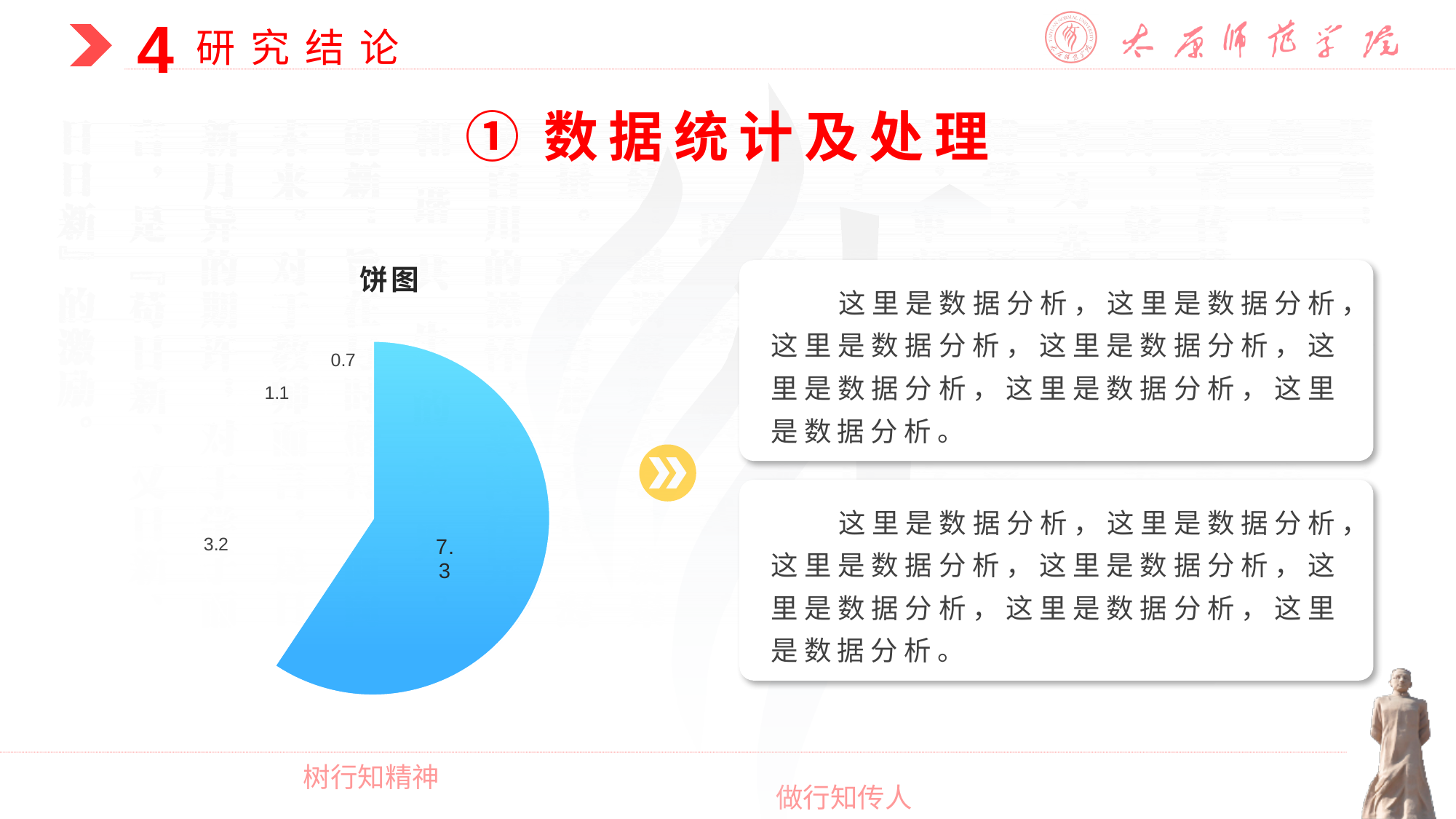

①数据统计及处理

### Chart: 饼图

| Category | 辅助 | 销售额 |
|---|---|---|
| 第一季度 | 7.3 | 7.3 |
| 第二季度 | 3.2 | 3.2 |
| 第三季度 | 1.1 | 1.1 |
| 第四季度 | 0.7 | 0.7 |
这里是数据分析，这里是数据分析，这里是数据分析，这里是数据分析，这里是数据分析，这里是数据分析，这里是数据分析。

这里是数据分析，这里是数据分析，这里是数据分析，这里是数据分析，这里是数据分析，这里是数据分析，这里是数据分析。